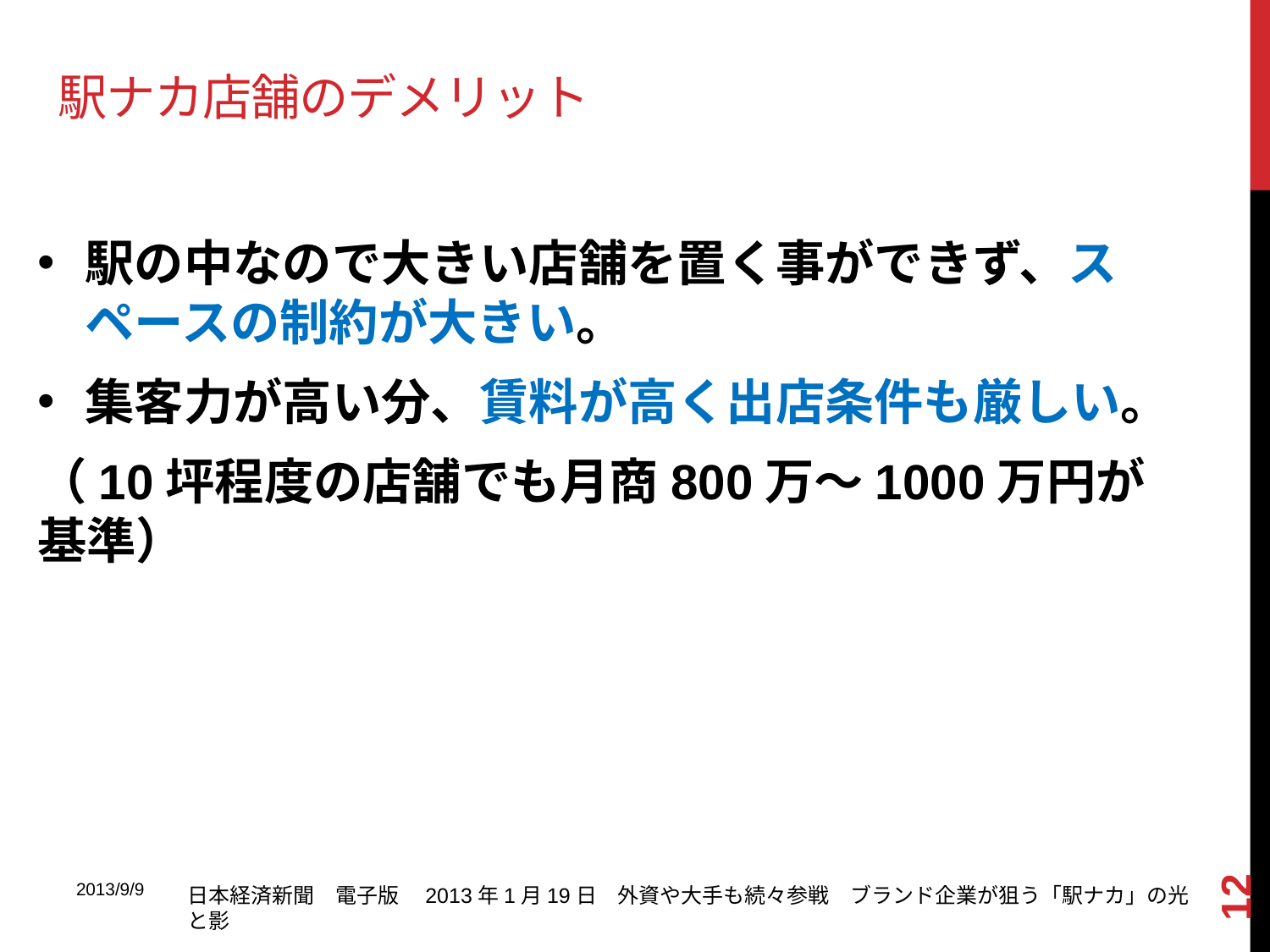

# 駅ナカ店舗のデメリット

駅の中なので大きい店舗を置く事ができず、スペースの制約が大きい。
集客力が高い分、賃料が高く出店条件も厳しい。
（10坪程度の店舗でも月商800万～1000万円が基準）

12
2013/9/9
日本経済新聞　電子版　2013年1月19日　外資や大手も続々参戦　ブランド企業が狙う「駅ナカ」の光と影